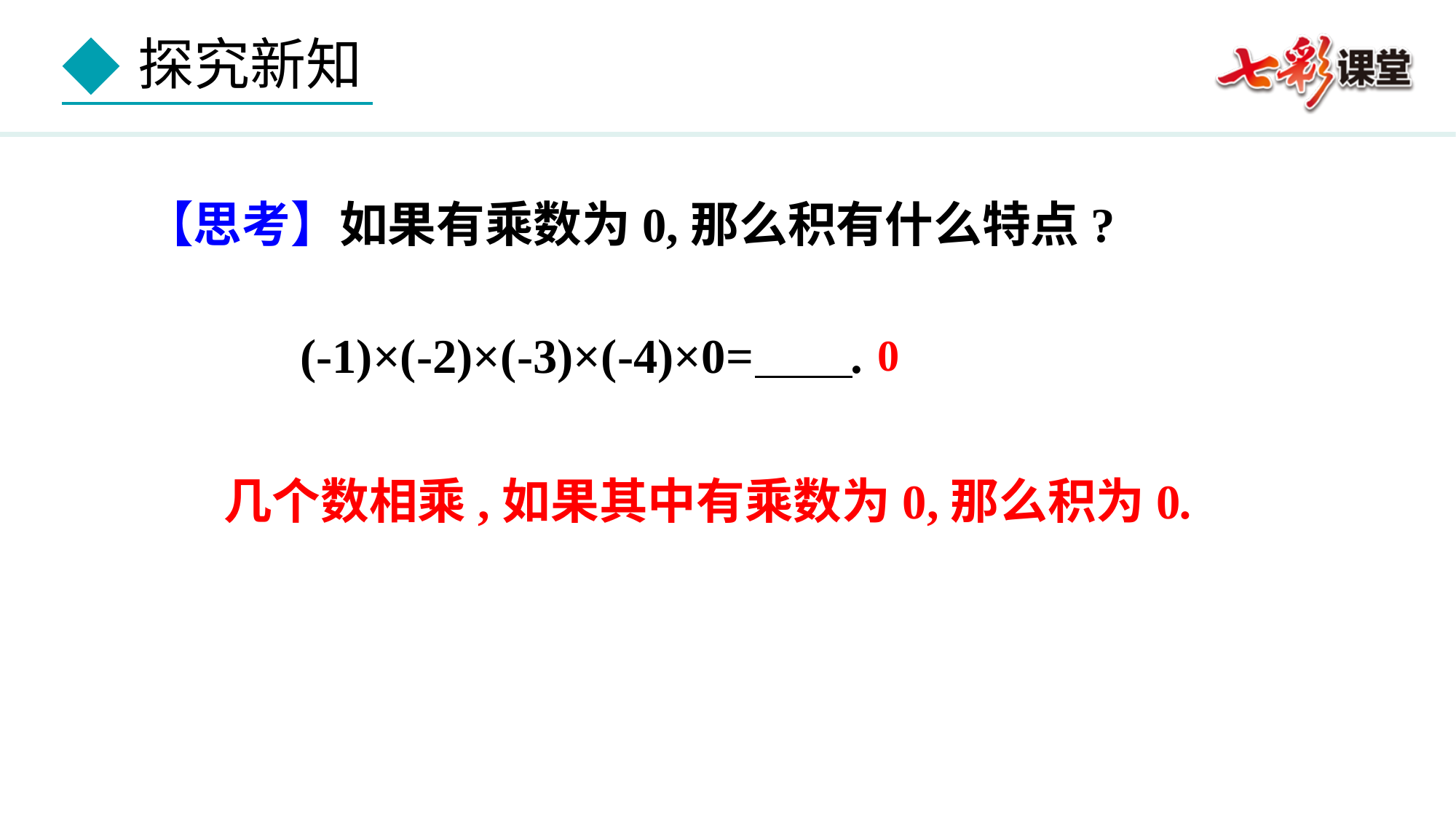

【思考】如果有乘数为0,那么积有什么特点?
(-1)×(-2)×(-3)×(-4)×0=        .
0
几个数相乘,如果其中有乘数为0,那么积为0.